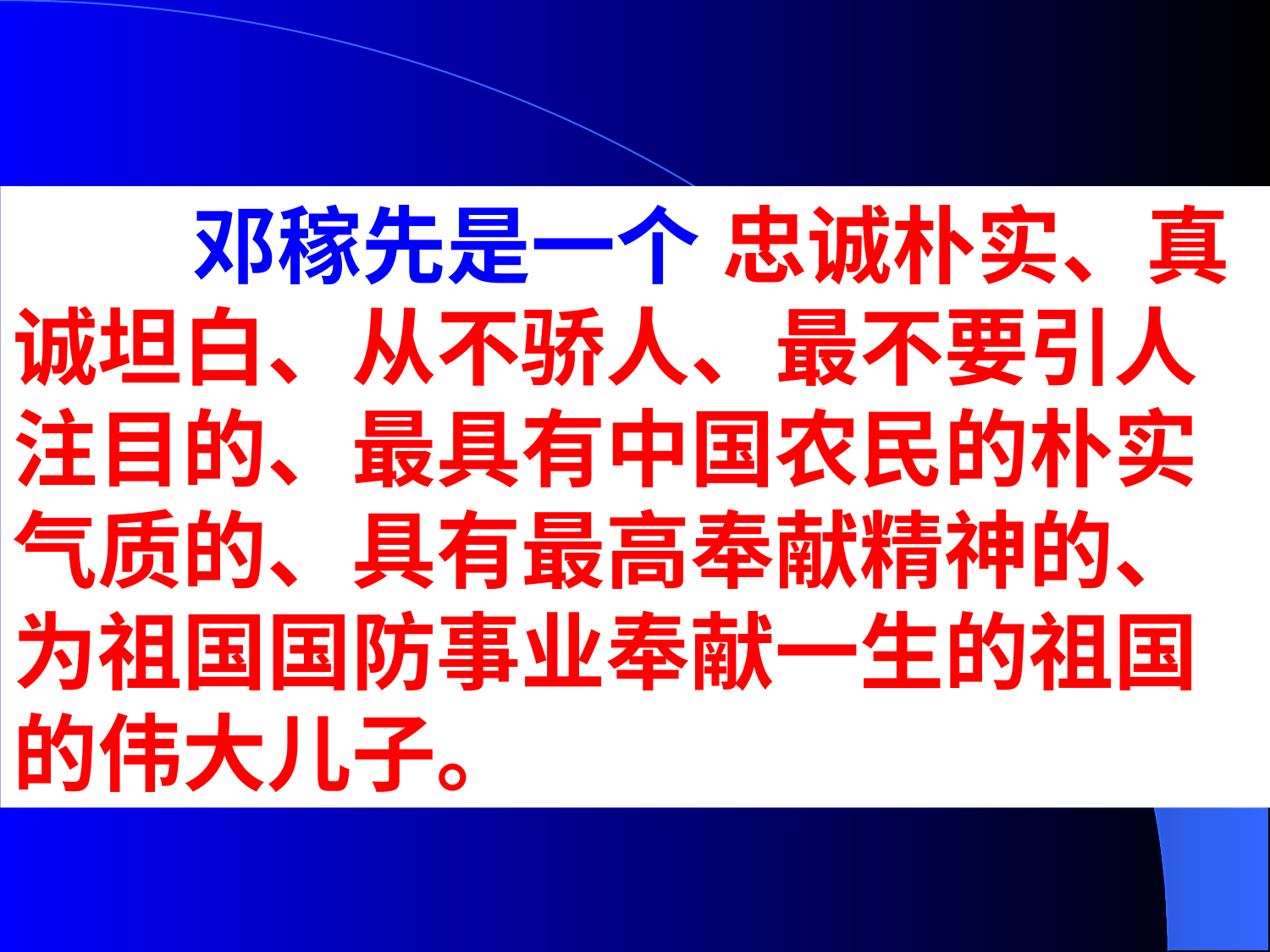

忠诚朴实、真诚坦白、从不骄人、最不要引人注目的、最具有中国农民的朴实气质的、具有最高奉献精神的、为祖国国防事业奉献一生的祖国的伟大儿子。
邓稼先是一个